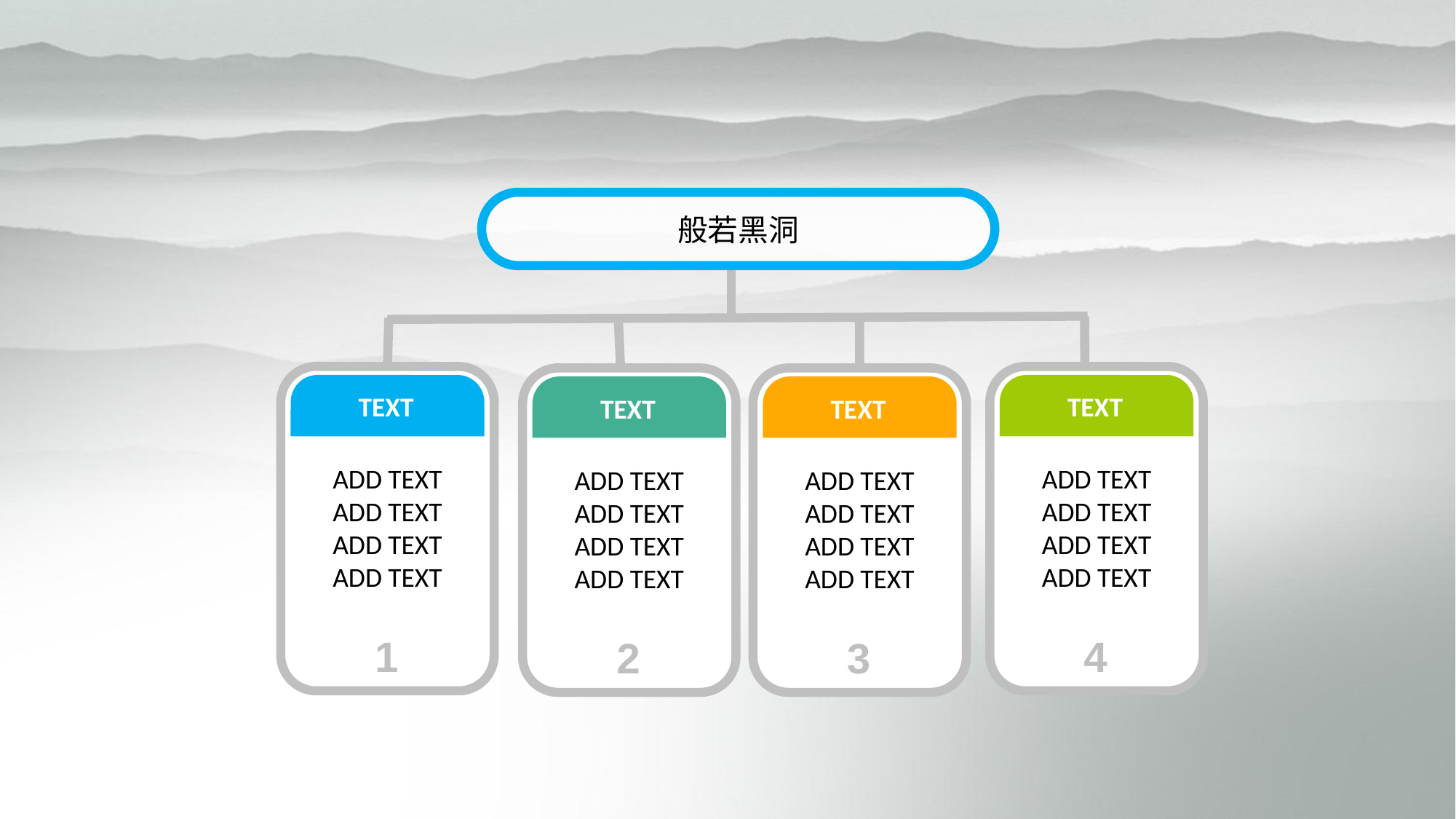

#
般若黑洞

TEXT
ADD TEXT
ADD TEXT
ADD TEXT
ADD TEXT
1

TEXT
ADD TEXT
ADD TEXT
ADD TEXT
ADD TEXT
4

TEXT
ADD TEXT
ADD TEXT
ADD TEXT
ADD TEXT
2

TEXT
ADD TEXT
ADD TEXT
ADD TEXT
ADD TEXT
3